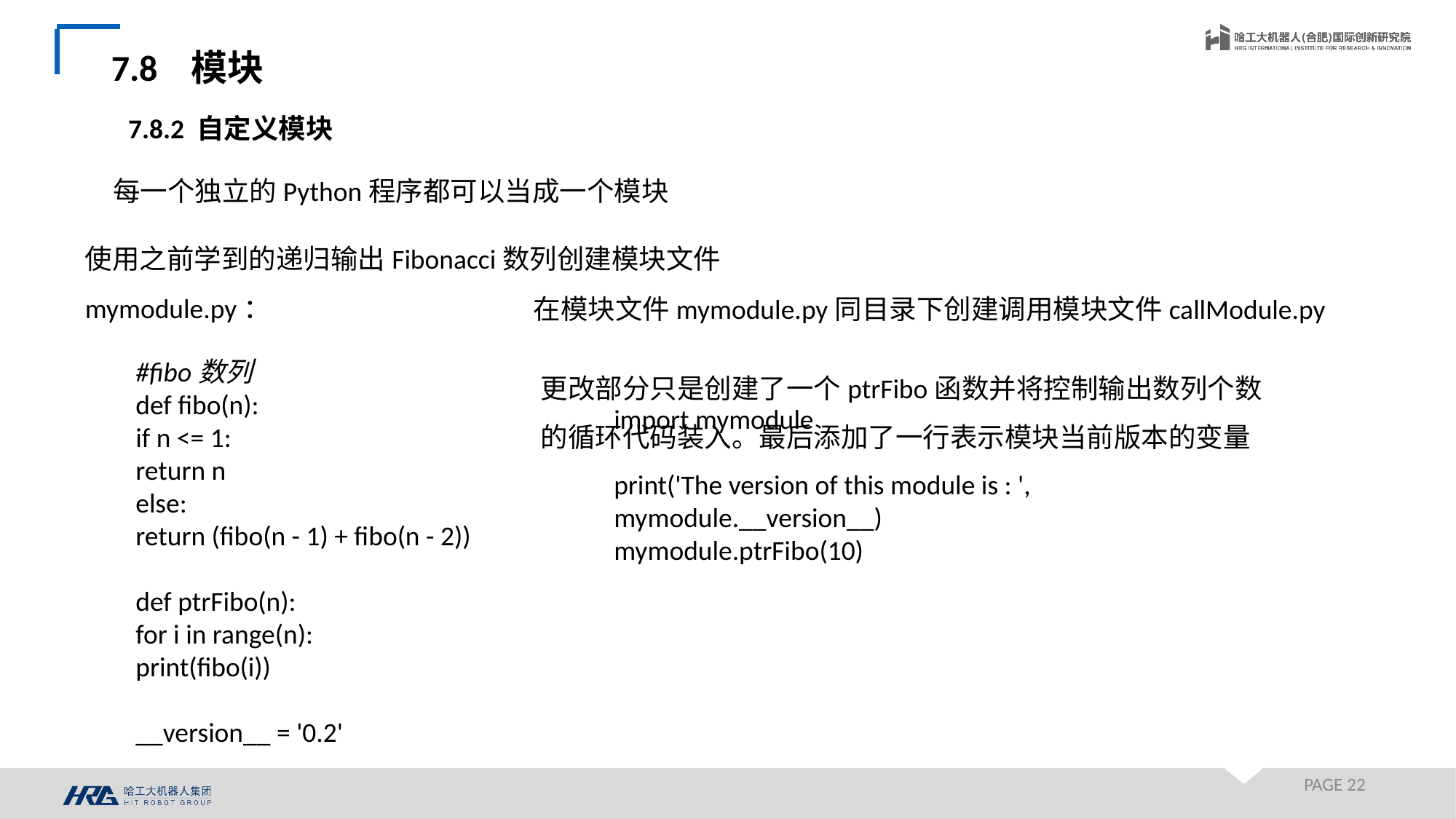

7.8   模块
7.8.2 自定义模块
每一个独立的Python程序都可以当成一个模块
使用之前学到的递归输出Fibonacci数列创建模块文件mymodule.py：
在模块文件mymodule.py同目录下创建调用模块文件callModule.py
#fibo数列
def fibo(n):
if n <= 1:
return n
else:
return (fibo(n - 1) + fibo(n - 2))

def ptrFibo(n):
for i in range(n):
print(fibo(i))

__version__ = '0.2'
更改部分只是创建了一个ptrFibo函数并将控制输出数列个数的循环代码装入。最后添加了一行表示模块当前版本的变量
import mymodule

print('The version of this module is : ', mymodule.__version__)
mymodule.ptrFibo(10)